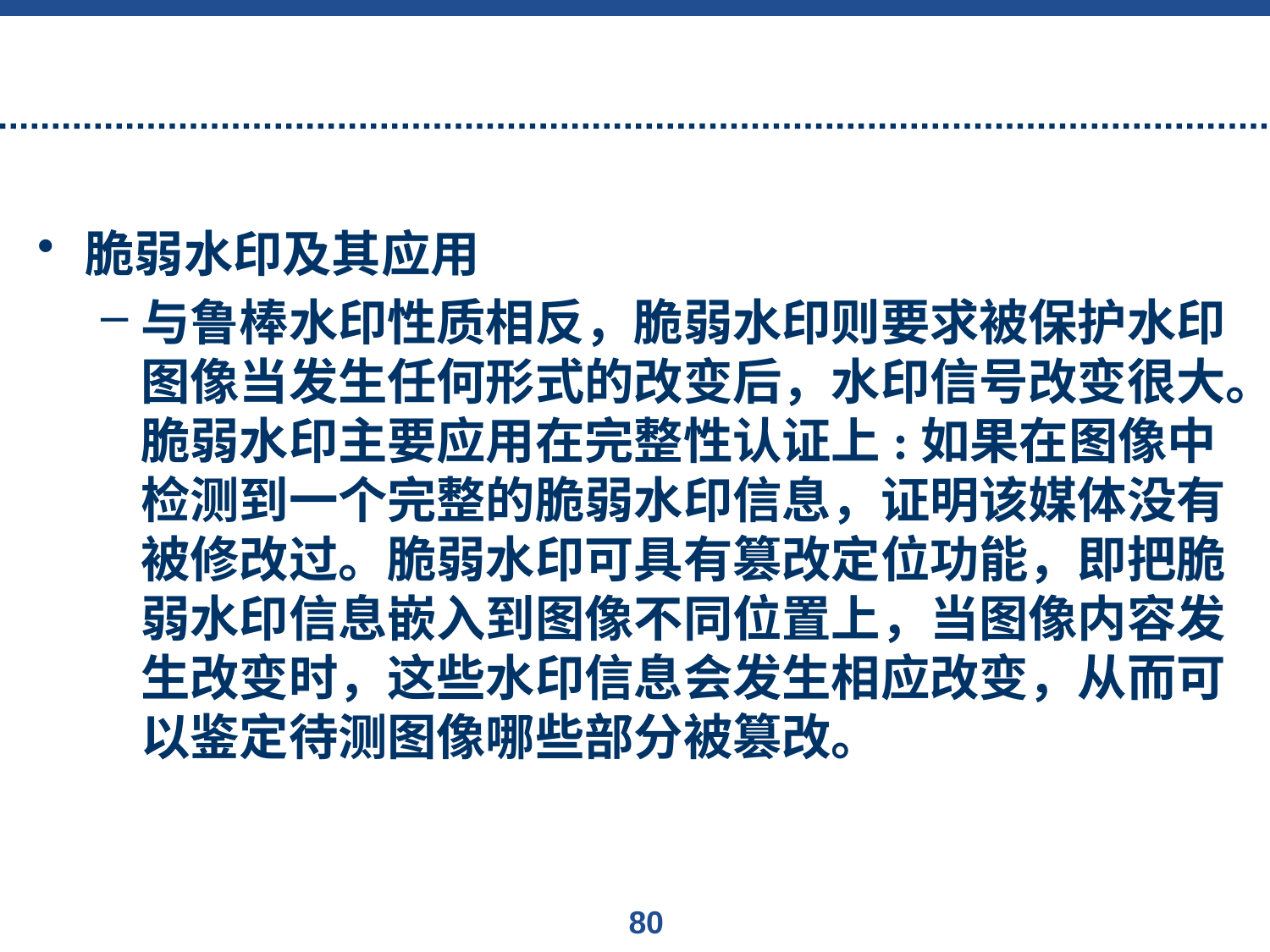

脆弱水印及其应用
与鲁棒水印性质相反，脆弱水印则要求被保护水印图像当发生任何形式的改变后，水印信号改变很大。脆弱水印主要应用在完整性认证上:如果在图像中检测到一个完整的脆弱水印信息，证明该媒体没有被修改过。脆弱水印可具有篡改定位功能，即把脆弱水印信息嵌入到图像不同位置上，当图像内容发生改变时，这些水印信息会发生相应改变，从而可以鉴定待测图像哪些部分被篡改。

80